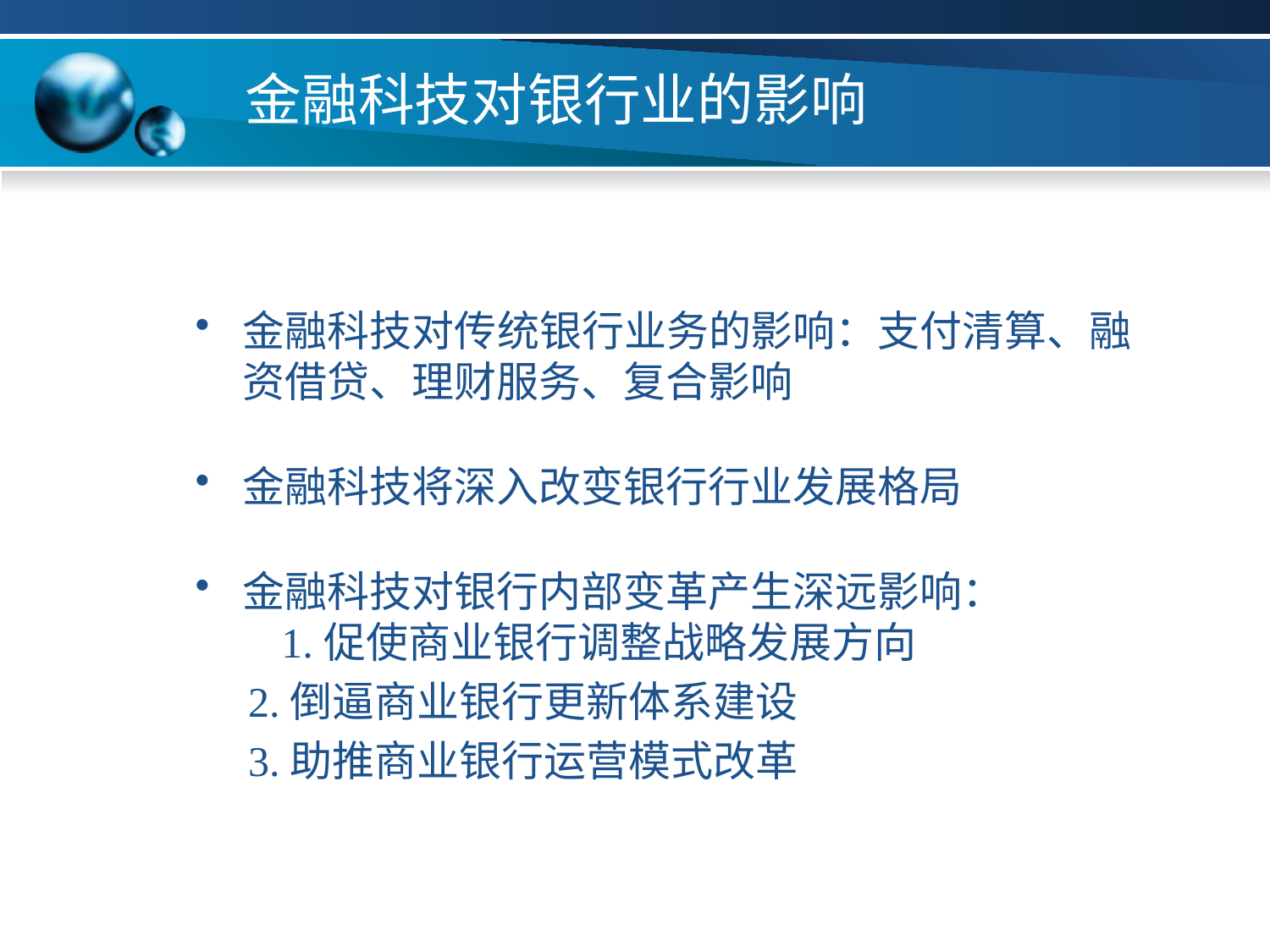

# 金融科技对银行业的影响
金融科技对传统银行业务的影响：支付清算、融资借贷、理财服务、复合影响
金融科技将深入改变银行行业发展格局
金融科技对银行内部变革产生深远影响：   1.促使商业银行调整战略发展方向
     2.倒逼商业银行更新体系建设
     3.助推商业银行运营模式改革